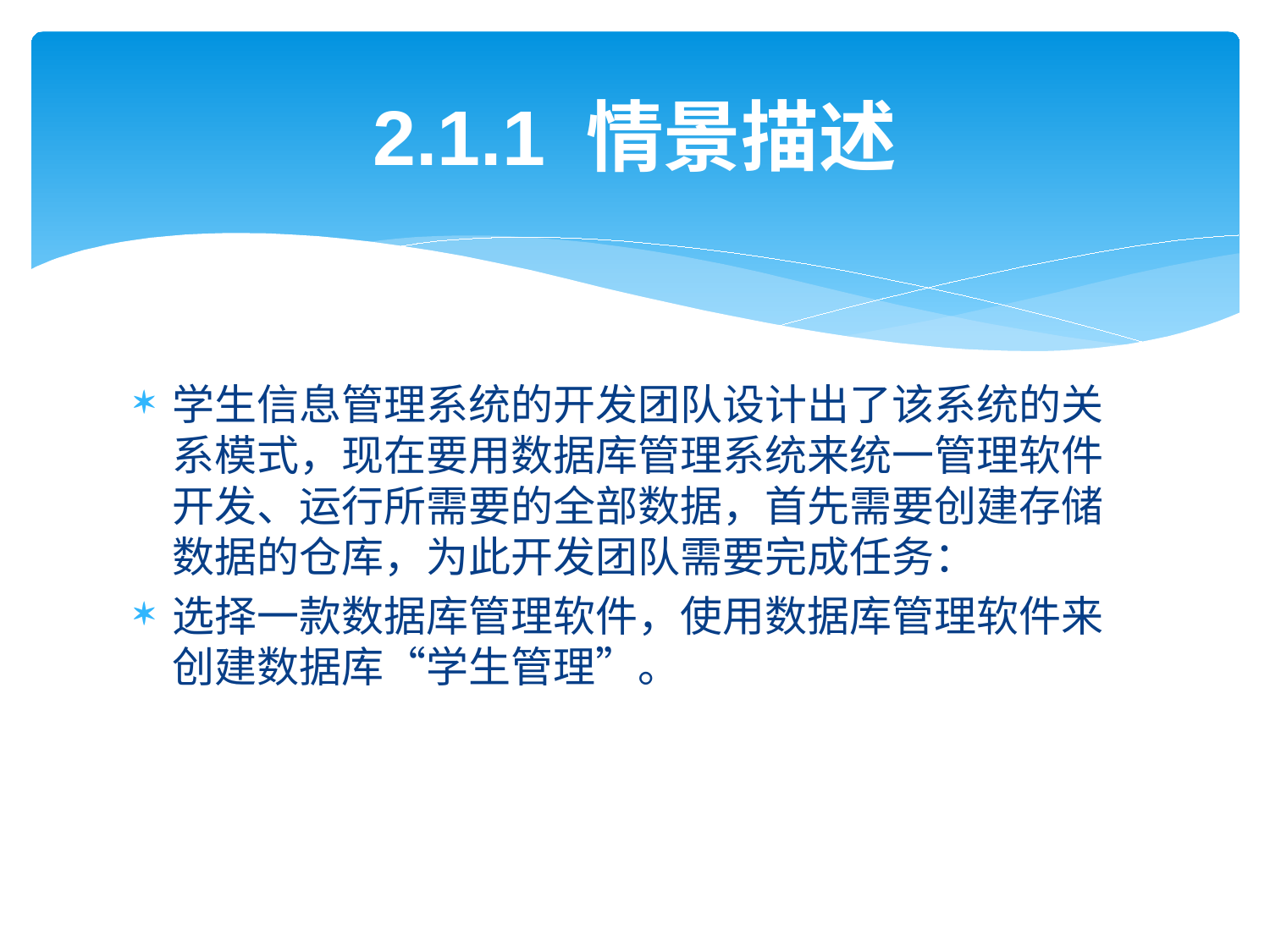

# 2.1.1 情景描述
学生信息管理系统的开发团队设计出了该系统的关系模式，现在要用数据库管理系统来统一管理软件开发、运行所需要的全部数据，首先需要创建存储数据的仓库，为此开发团队需要完成任务：
选择一款数据库管理软件，使用数据库管理软件来创建数据库“学生管理”。